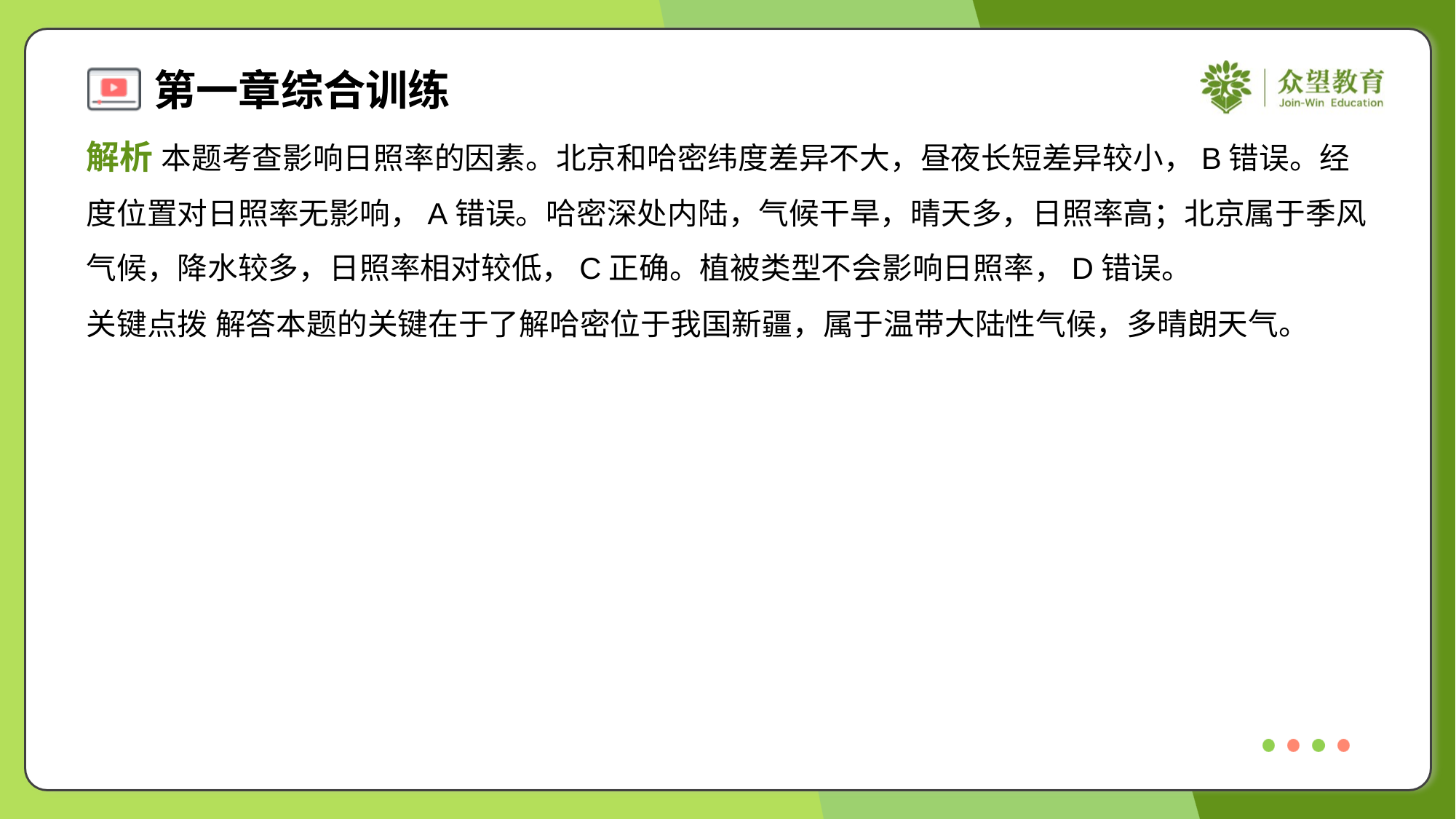

解析 本题考查影响日照率的因素。北京和哈密纬度差异不大，昼夜长短差异较小，B错误。经
度位置对日照率无影响，A错误。哈密深处内陆，气候干旱，晴天多，日照率高；北京属于季风
气候，降水较多，日照率相对较低，C正确。植被类型不会影响日照率，D错误。
关键点拨 解答本题的关键在于了解哈密位于我国新疆，属于温带大陆性气候，多晴朗天气。